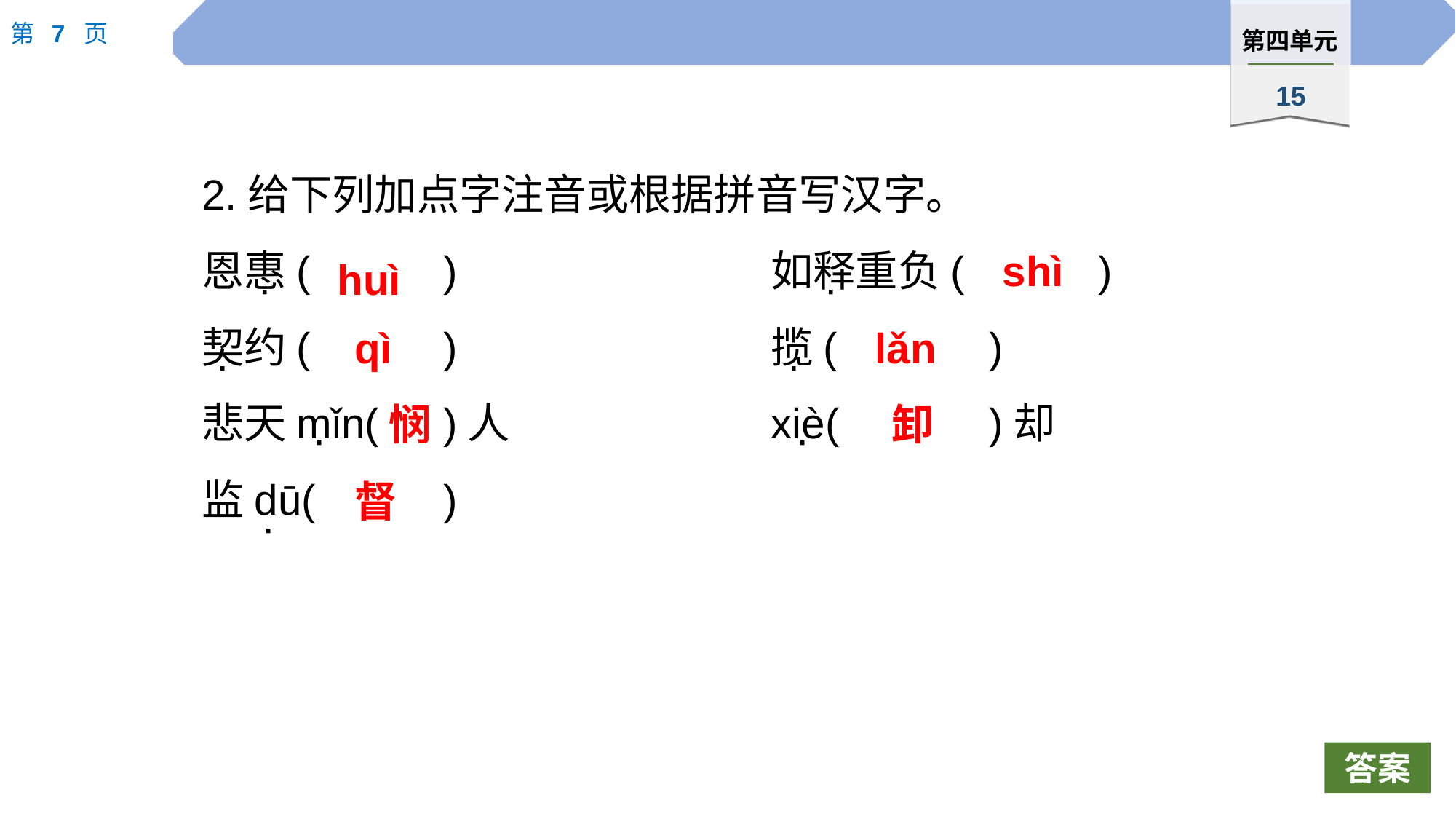

2.给下列加点字注音或根据拼音写汉字。
恩惠(		)			如释重负(		)
契约(		)		    	揽(		)
悲天mǐn(	)人			xiè(		)却
监dū(		)
shì
huì
·
·
qì
lǎn
·
·
悯
卸
·
·
督
·
答案